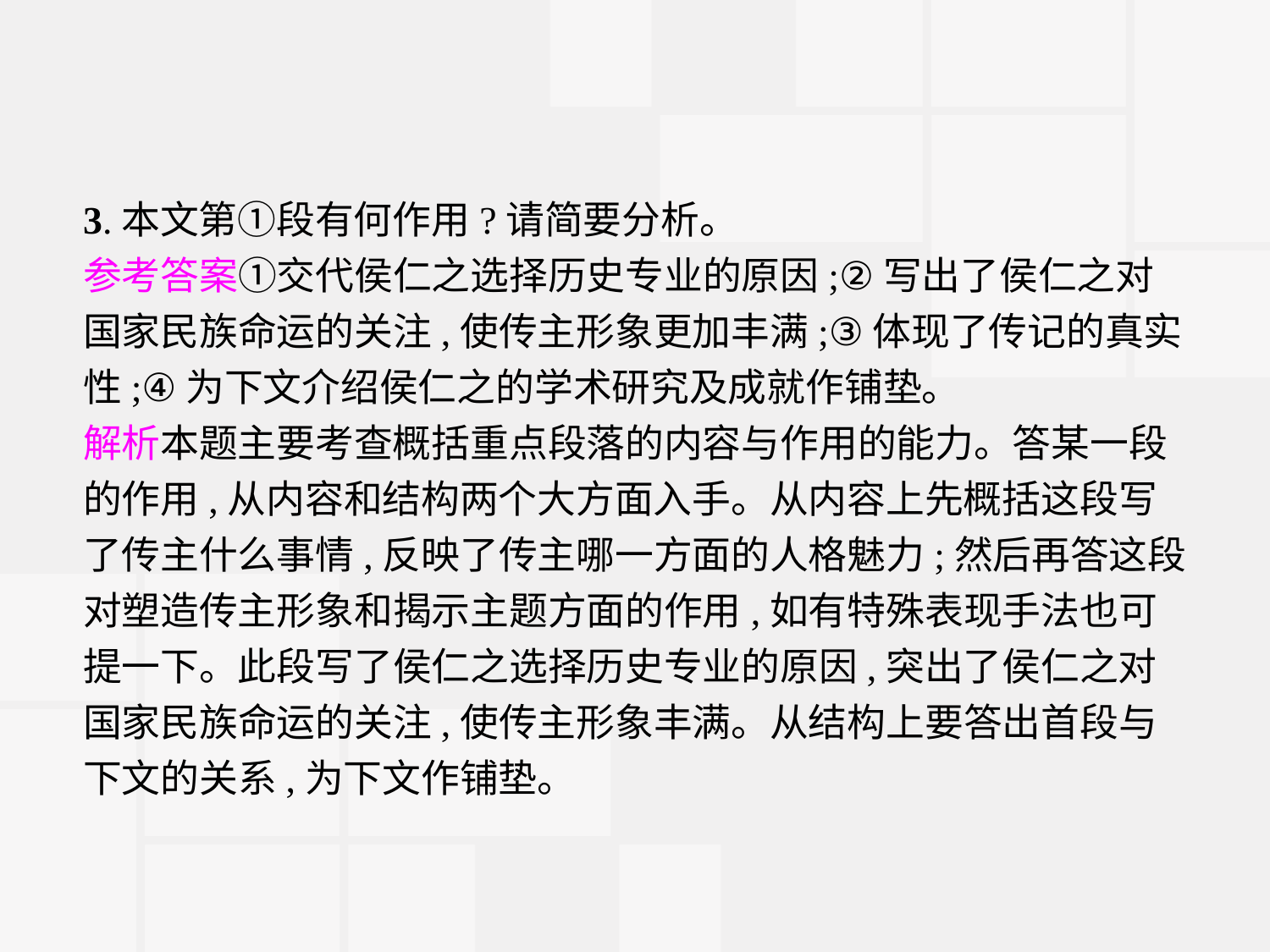

3.本文第①段有何作用?请简要分析。
参考答案①交代侯仁之选择历史专业的原因;②写出了侯仁之对国家民族命运的关注,使传主形象更加丰满;③体现了传记的真实性;④为下文介绍侯仁之的学术研究及成就作铺垫。
解析本题主要考查概括重点段落的内容与作用的能力。答某一段的作用,从内容和结构两个大方面入手。从内容上先概括这段写了传主什么事情,反映了传主哪一方面的人格魅力;然后再答这段对塑造传主形象和揭示主题方面的作用,如有特殊表现手法也可提一下。此段写了侯仁之选择历史专业的原因,突出了侯仁之对国家民族命运的关注,使传主形象丰满。从结构上要答出首段与下文的关系,为下文作铺垫。